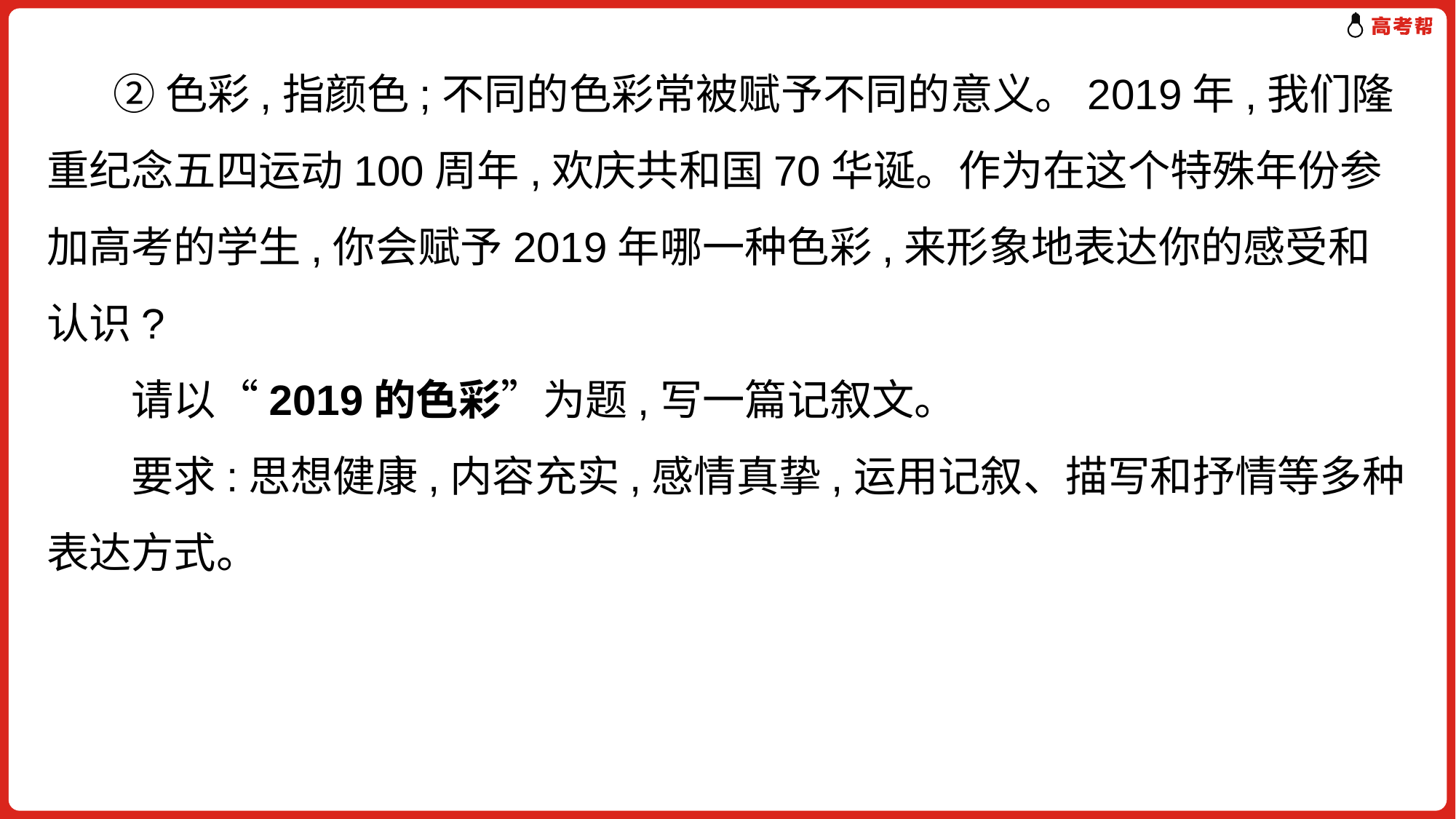

②色彩,指颜色;不同的色彩常被赋予不同的意义。2019年,我们隆重纪念五四运动100周年,欢庆共和国70华诞。作为在这个特殊年份参加高考的学生,你会赋予2019年哪一种色彩,来形象地表达你的感受和认识?
　　请以“2019的色彩”为题,写一篇记叙文。
　　要求:思想健康,内容充实,感情真挚,运用记叙、描写和抒情等多种表达方式。